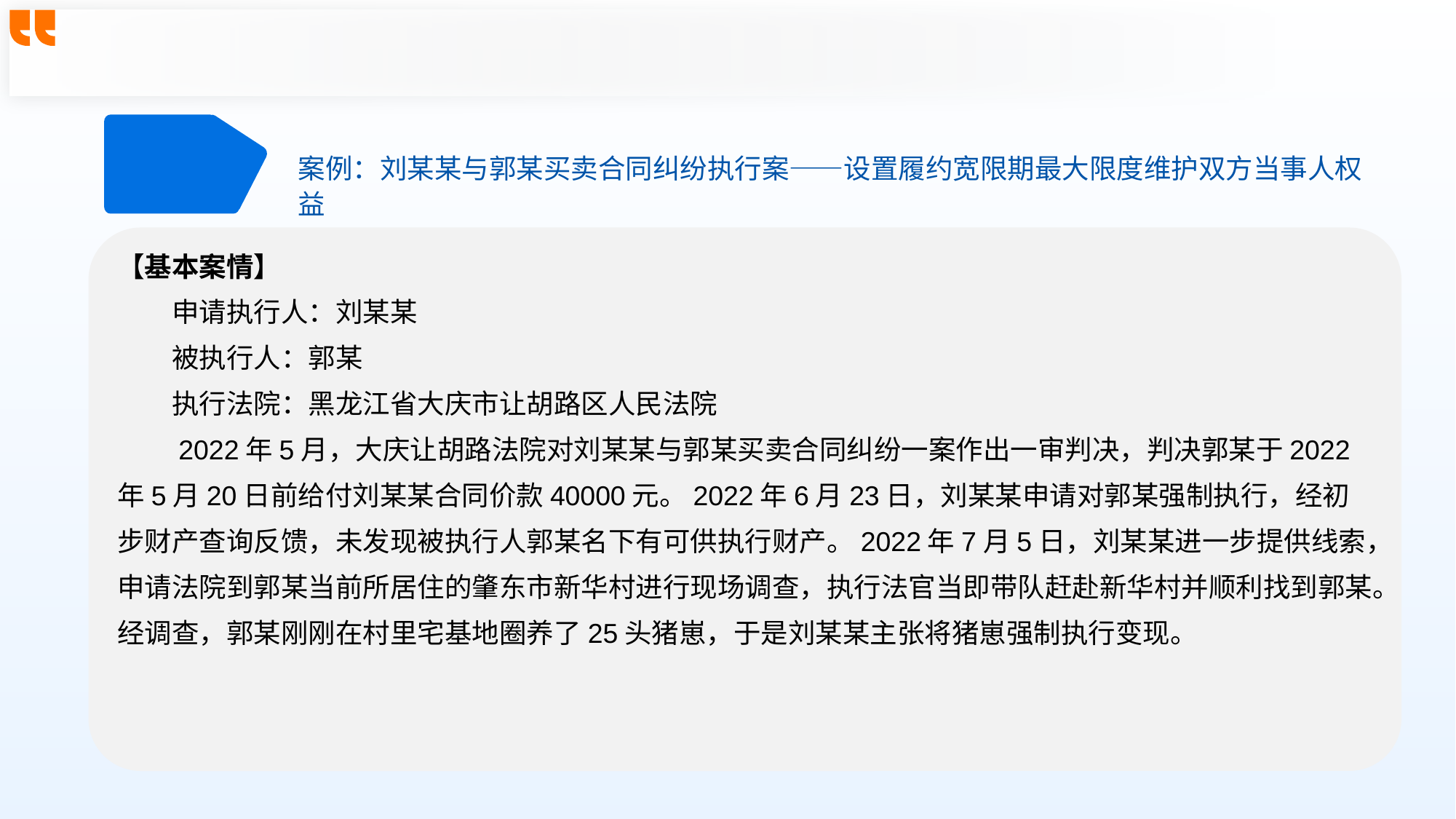

案例：刘某某与郭某买卖合同纠纷执行案——设置履约宽限期最大限度维护双方当事人权益

【基本案情】
　　申请执行人：刘某某
　　被执行人：郭某
　　执行法院：黑龙江省大庆市让胡路区人民法院
　　2022年5月，大庆让胡路法院对刘某某与郭某买卖合同纠纷一案作出一审判决，判决郭某于2022年5月20日前给付刘某某合同价款40000元。2022年6月23日，刘某某申请对郭某强制执行，经初步财产查询反馈，未发现被执行人郭某名下有可供执行财产。2022年7月5日，刘某某进一步提供线索，申请法院到郭某当前所居住的肇东市新华村进行现场调查，执行法官当即带队赶赴新华村并顺利找到郭某。经调查，郭某刚刚在村里宅基地圈养了25头猪崽，于是刘某某主张将猪崽强制执行变现。